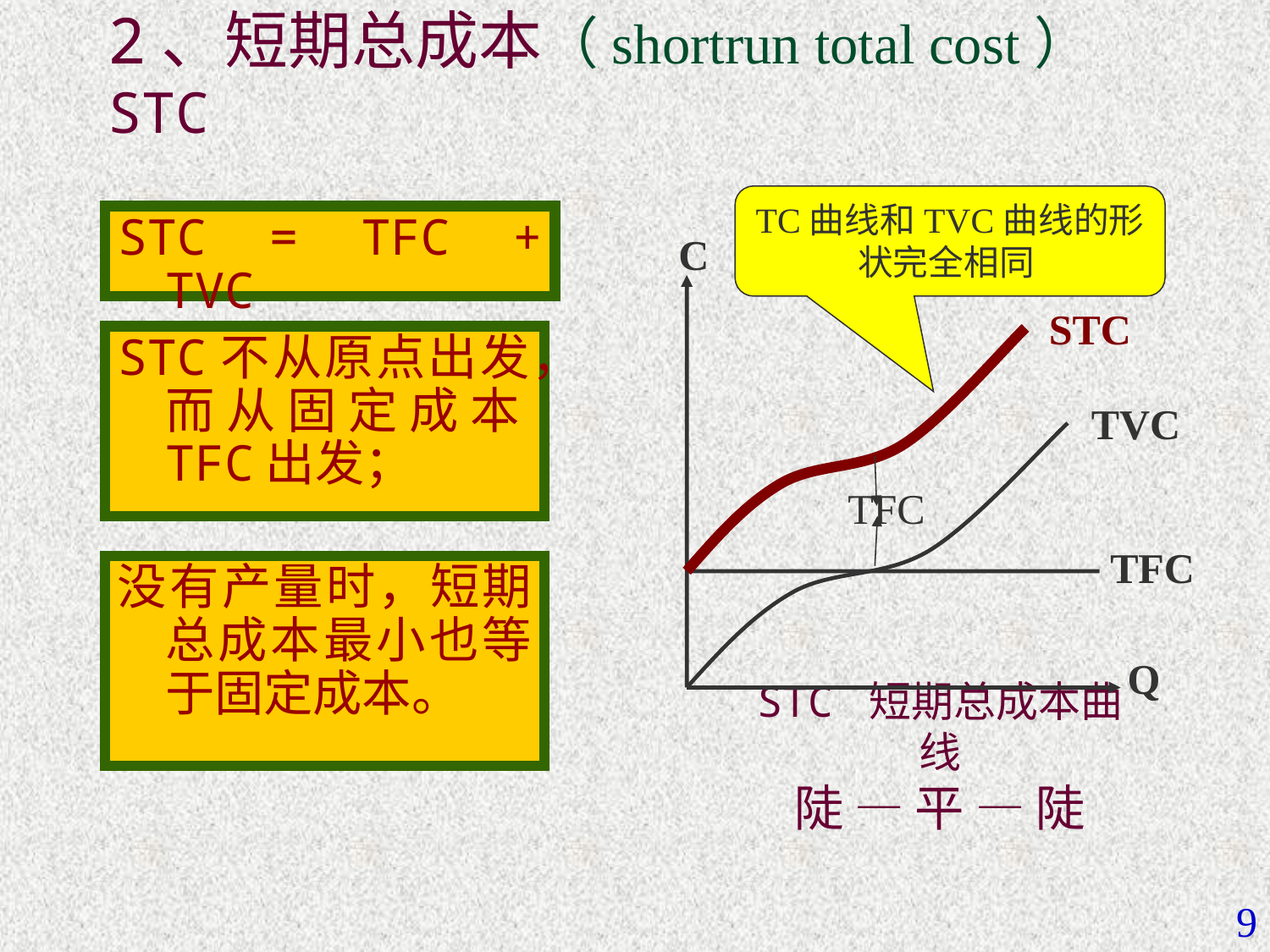

# 2、短期总成本（shortrun total cost） STC
TC曲线和TVC曲线的形状完全相同
STC = TFC + TVC
C

STC
STC不从原点出发，而从固定成本TFC出发；

TVC

TFC

TFC
没有产量时，短期总成本最小也等于固定成本。

Q

STC 短期总成本曲线
陡 — 平 — 陡
9